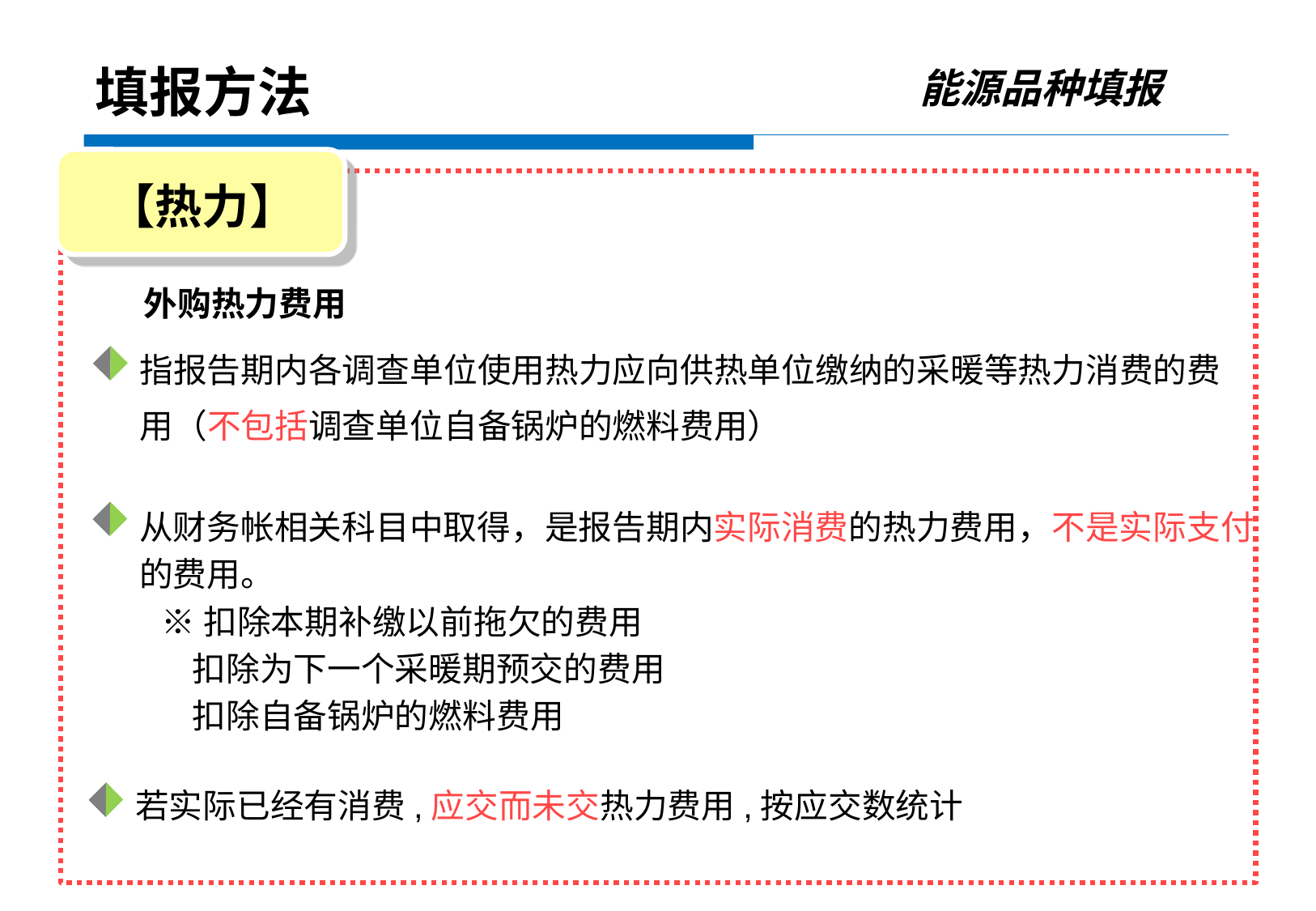

能源品种填报
填报方法

【热力】

外购热力费用
指报告期内各调查单位使用热力应向供热单位缴纳的采暖等热力消费的费用（不包括调查单位自备锅炉的燃料费用）

从财务帐相关科目中取得，是报告期内实际消费的热力费用，不是实际支付的费用。
   ※扣除本期补缴以前拖欠的费用
      扣除为下一个采暖期预交的费用
      扣除自备锅炉的燃料费用

若实际已经有消费,应交而未交热力费用,按应交数统计